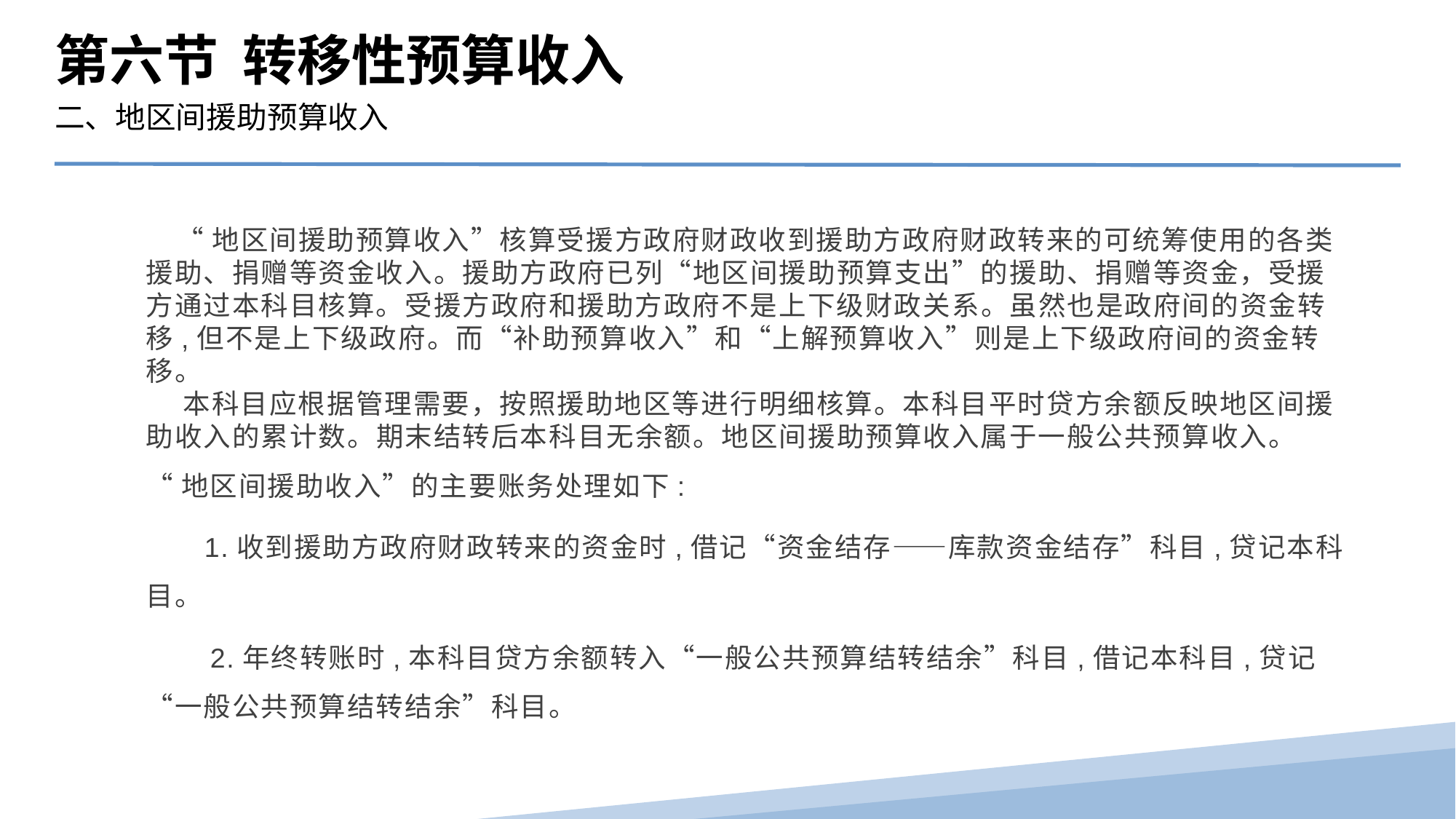

第六节  转移性预算收入
二、地区间援助预算收入
    “地区间援助预算收入”核算受援方政府财政收到援助方政府财政转来的可统筹使用的各类援助、捐赠等资金收入。援助方政府已列“地区间援助预算支出”的援助、捐赠等资金，受援方通过本科目核算。受援方政府和援助方政府不是上下级财政关系。虽然也是政府间的资金转移,但不是上下级政府。而“补助预算收入”和“上解预算收入”则是上下级政府间的资金转移。
    本科目应根据管理需要，按照援助地区等进行明细核算。本科目平时贷方余额反映地区间援助收入的累计数。期末结转后本科目无余额。地区间援助预算收入属于一般公共预算收入。
“地区间援助收入”的主要账务处理如下:
　   1.收到援助方政府财政转来的资金时,借记“资金结存――库款资金结存”科目,贷记本科目。
　　2.年终转账时,本科目贷方余额转入“一般公共预算结转结余”科目,借记本科目,贷记“一般公共预算结转结余”科目。